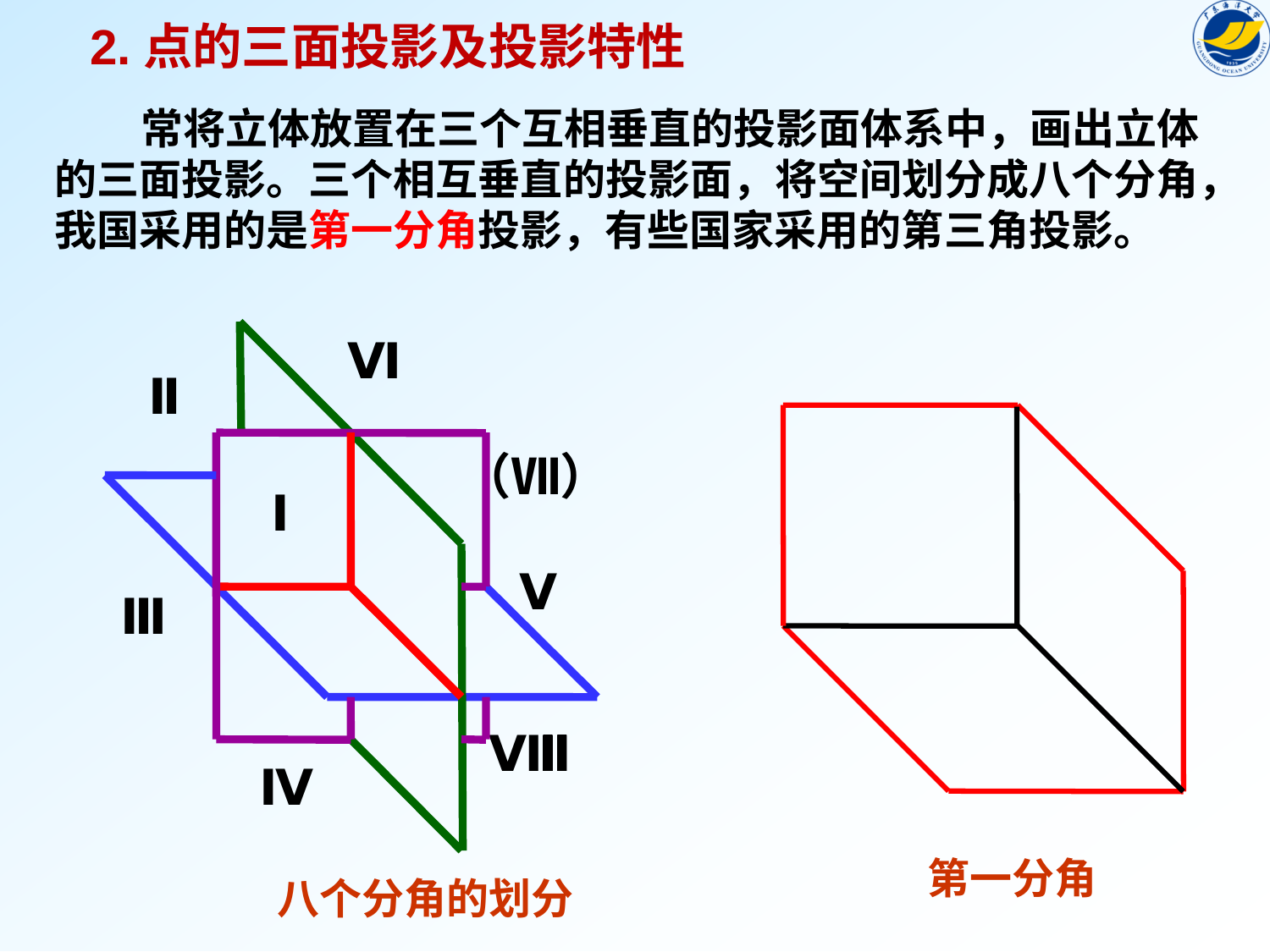

2.点的三面投影及投影特性
        常将立体放置在三个互相垂直的投影面体系中，画出立体的三面投影。三个相互垂直的投影面，将空间划分成八个分角，我国采用的是第一分角投影，有些国家采用的第三角投影。

Ⅵ
Ⅱ

（Ⅶ）

Ⅰ

Ⅴ
Ⅲ

Ⅷ

Ⅳ
八个分角的划分

第一分角